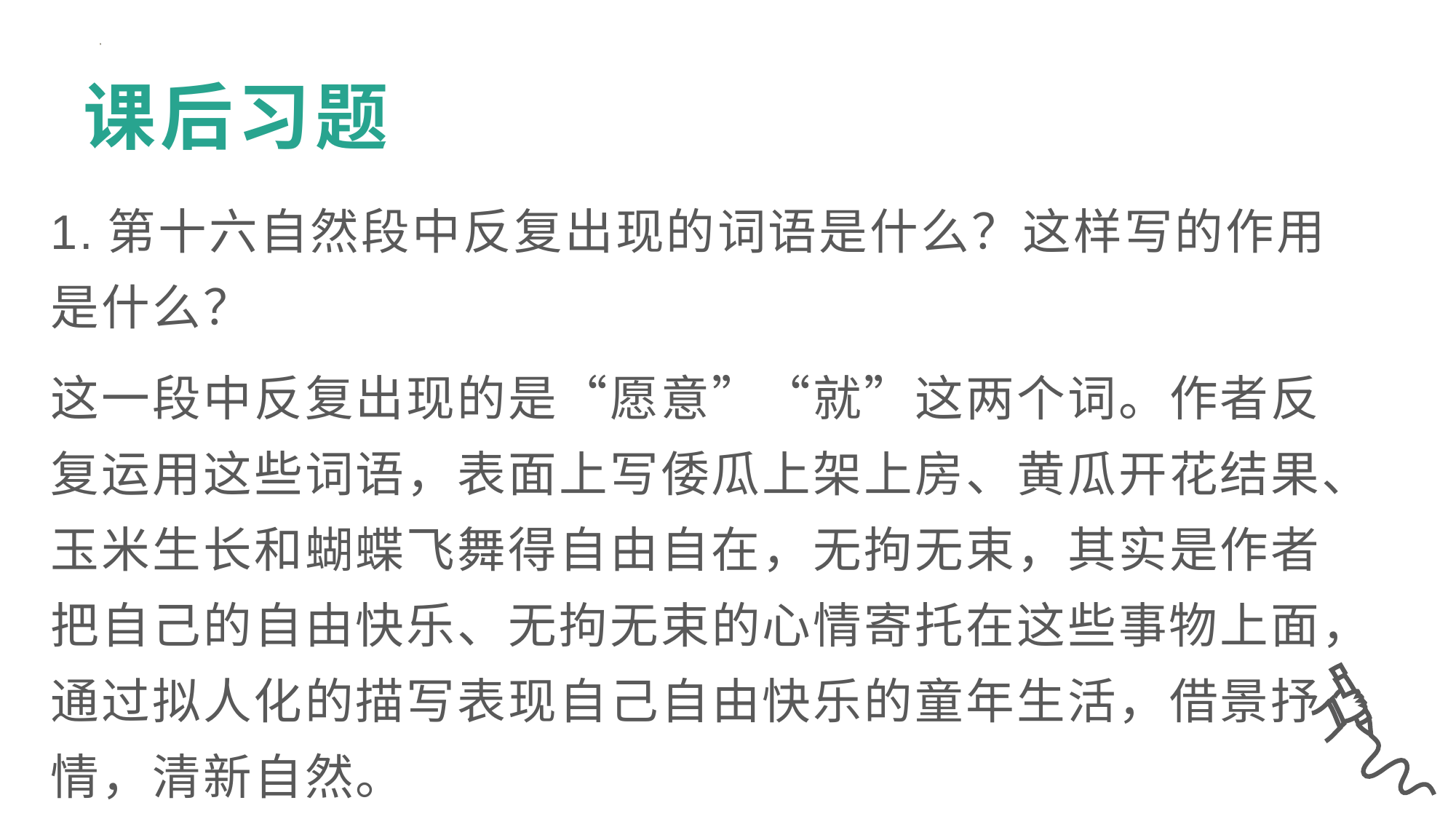

课后习题
1.第十六自然段中反复出现的词语是什么？这样写的作用是什么？
这一段中反复出现的是“愿意”“就”这两个词。作者反复运用这些词语，表面上写倭瓜上架上房、黄瓜开花结果、玉米生长和蝴蝶飞舞得自由自在，无拘无束，其实是作者把自己的自由快乐、无拘无束的心情寄托在这些事物上面，通过拟人化的描写表现自己自由快乐的童年生活，借景抒情，清新自然。